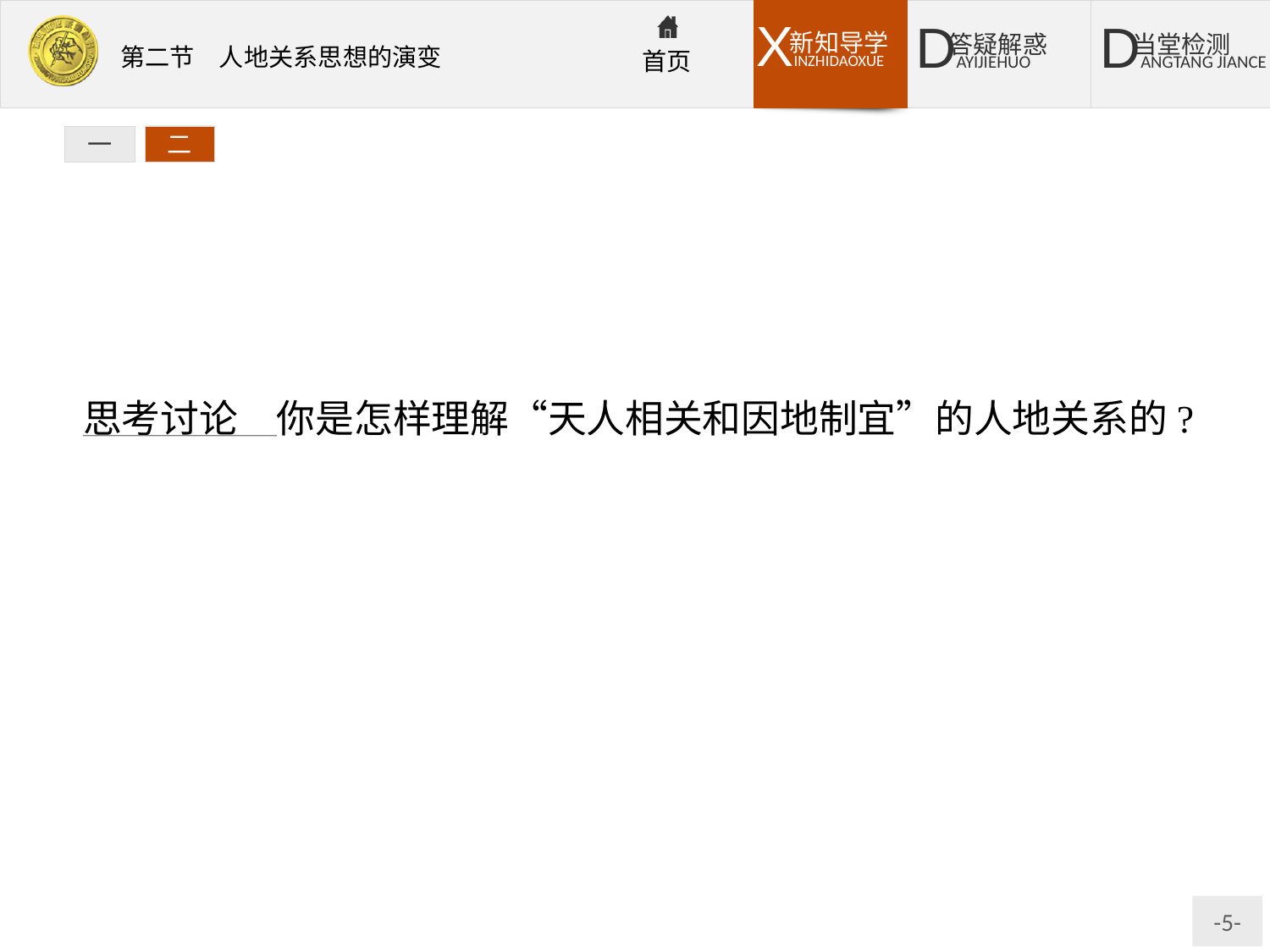

一
二
思考讨论　你是怎样理解“天人相关和因地制宜”的人地关系的?
提示人类与地理环境是一种相互影响、相互作用的关系。人类的生产、生活活动,既不能违背自然规律,又不能完全听命于自然环境的摆布。